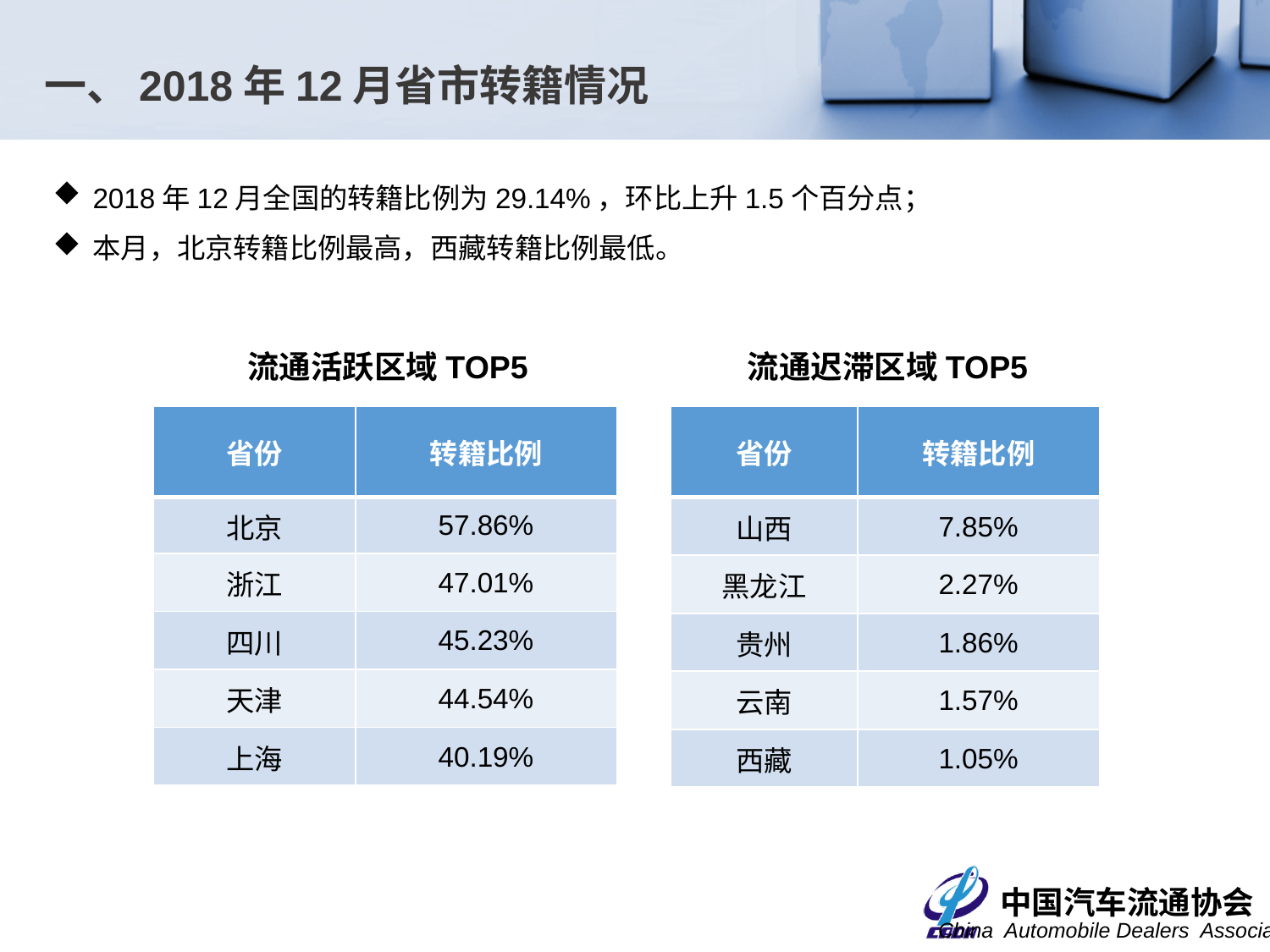

一、2018年12月省市转籍情况
2018年12月全国的转籍比例为29.14%，环比上升1.5个百分点；
本月，北京转籍比例最高，西藏转籍比例最低。
流通活跃区域TOP5
流通迟滞区域TOP5
| 省份 | 转籍比例 |
| --- | --- |
| 北京 | 57.86% |
| 浙江 | 47.01% |
| 四川 | 45.23% |
| 天津 | 44.54% |
| 上海 | 40.19% |
| 省份 | 转籍比例 |
| --- | --- |
| 山西 | 7.85% |
| 黑龙江 | 2.27% |
| 贵州 | 1.86% |
| 云南 | 1.57% |
| 西藏 | 1.05% |